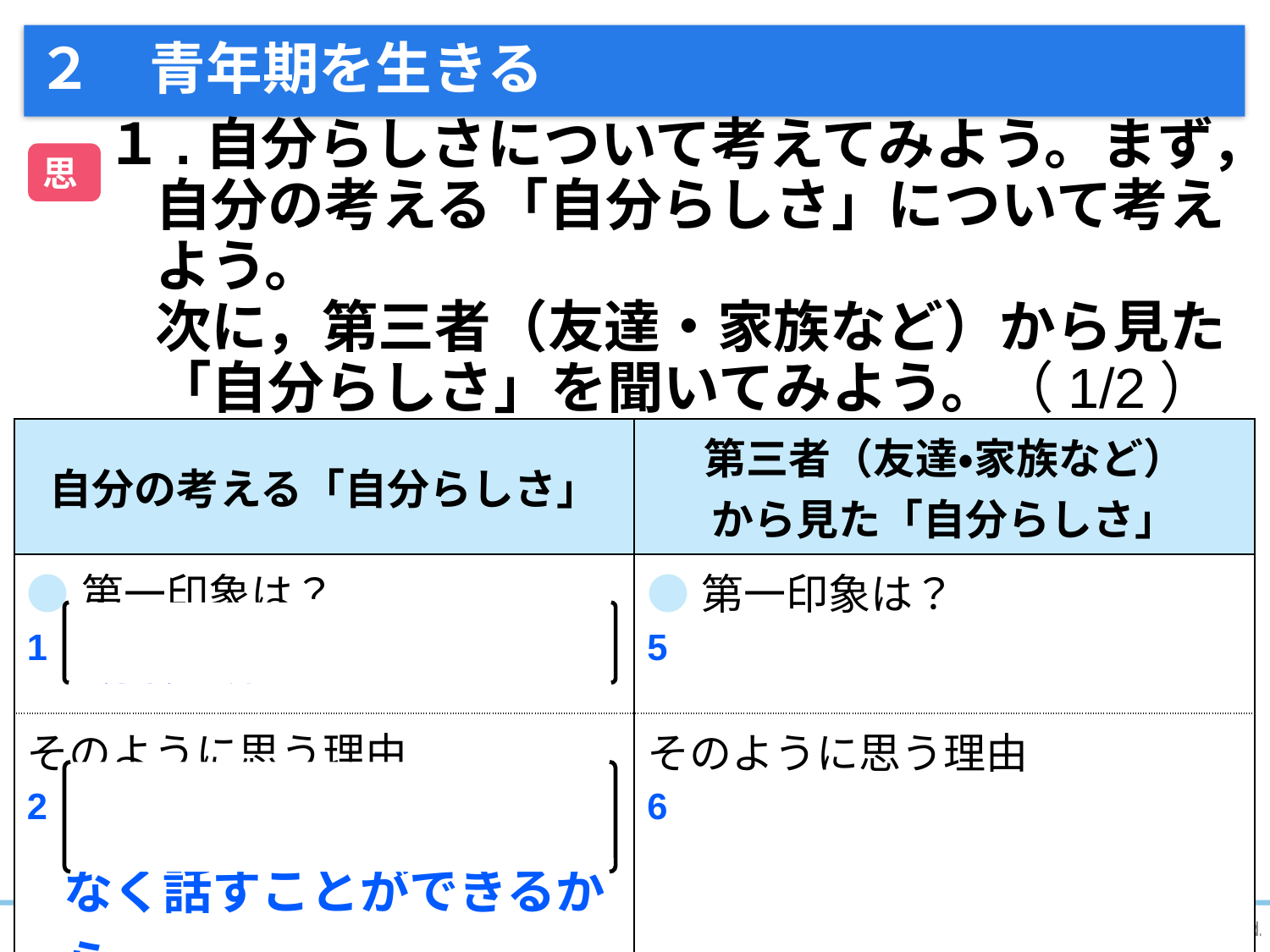

# ２　青年期を生きる
１.自分らしさについて考えてみよう。まず，自分の考える「自分らしさ」について考えよう。
次に，第三者（友達・家族など）から見た「自分らしさ」を聞いてみよう。（1/2）
思
| 自分の考える「自分らしさ」 | 第三者（友達・家族など） から見た「自分らしさ」 |
| --- | --- |
| ●第一印象は？ 1 （例）明るい | ●第一印象は？ 5 |
| そのように思う理由 2 （例）誰とでも分け隔てなく話すことができるから。 | そのように思う理由 6 |

15